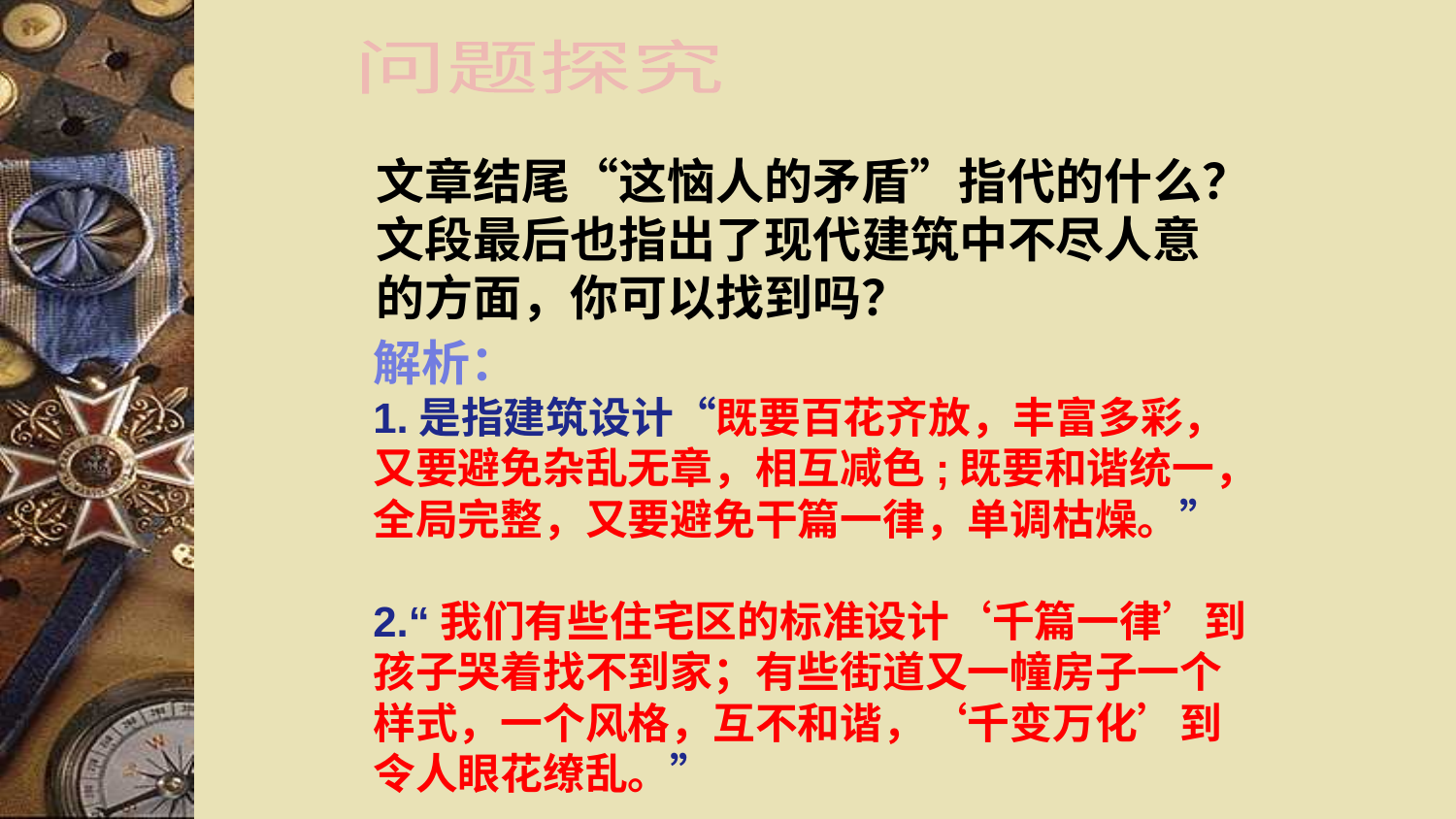

问题探究
文章结尾“这恼人的矛盾”指代的什么？
文段最后也指出了现代建筑中不尽人意的方面，你可以找到吗？
解析：
1.是指建筑设计“既要百花齐放，丰富多彩，又要避免杂乱无章，相互减色;既要和谐统一，全局完整，又要避免干篇一律，单调枯燥。”

2.“我们有些住宅区的标准设计‘千篇一律’到孩子哭着找不到家；有些街道又一幢房子一个样式，一个风格，互不和谐，‘千变万化’到令人眼花缭乱。”